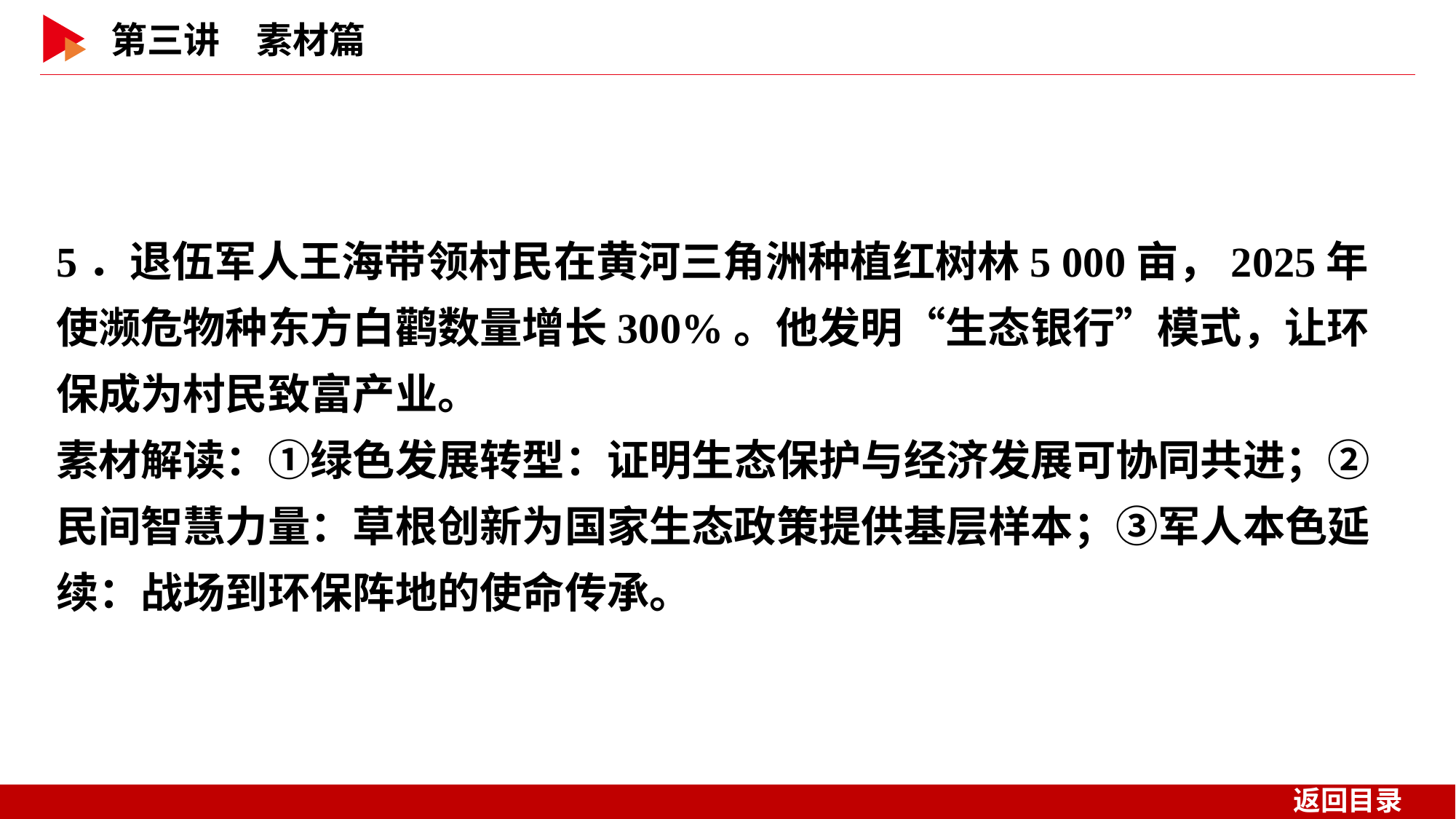

5．退伍军人王海带领村民在黄河三角洲种植红树林5 000亩，2025年使濒危物种东方白鹳数量增长300%。他发明“生态银行”模式，让环保成为村民致富产业。
素材解读：①绿色发展转型：证明生态保护与经济发展可协同共进；②民间智慧力量：草根创新为国家生态政策提供基层样本；③军人本色延续：战场到环保阵地的使命传承。